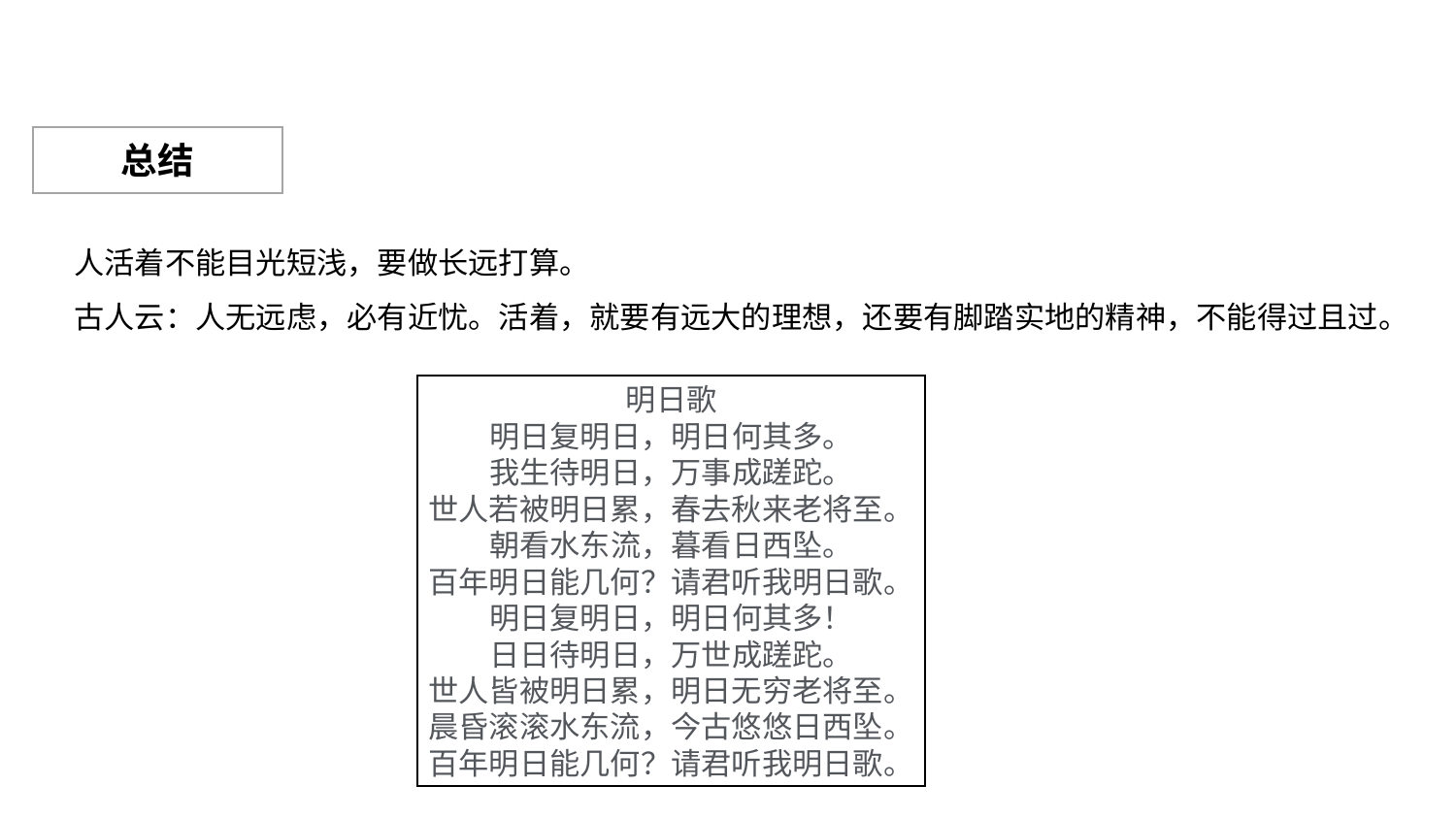

总结
人活着不能目光短浅，要做长远打算。
古人云：人无远虑，必有近忧。活着，就要有远大的理想，还要有脚踏实地的精神，不能得过且过。
明日歌
明日复明日，明日何其多。
我生待明日，万事成蹉跎。
世人若被明日累，春去秋来老将至。
朝看水东流，暮看日西坠。
百年明日能几何？请君听我明日歌。
明日复明日，明日何其多！
日日待明日，万世成蹉跎。
世人皆被明日累，明日无穷老将至。
晨昏滚滚水东流，今古悠悠日西坠。
百年明日能几何？请君听我明日歌。